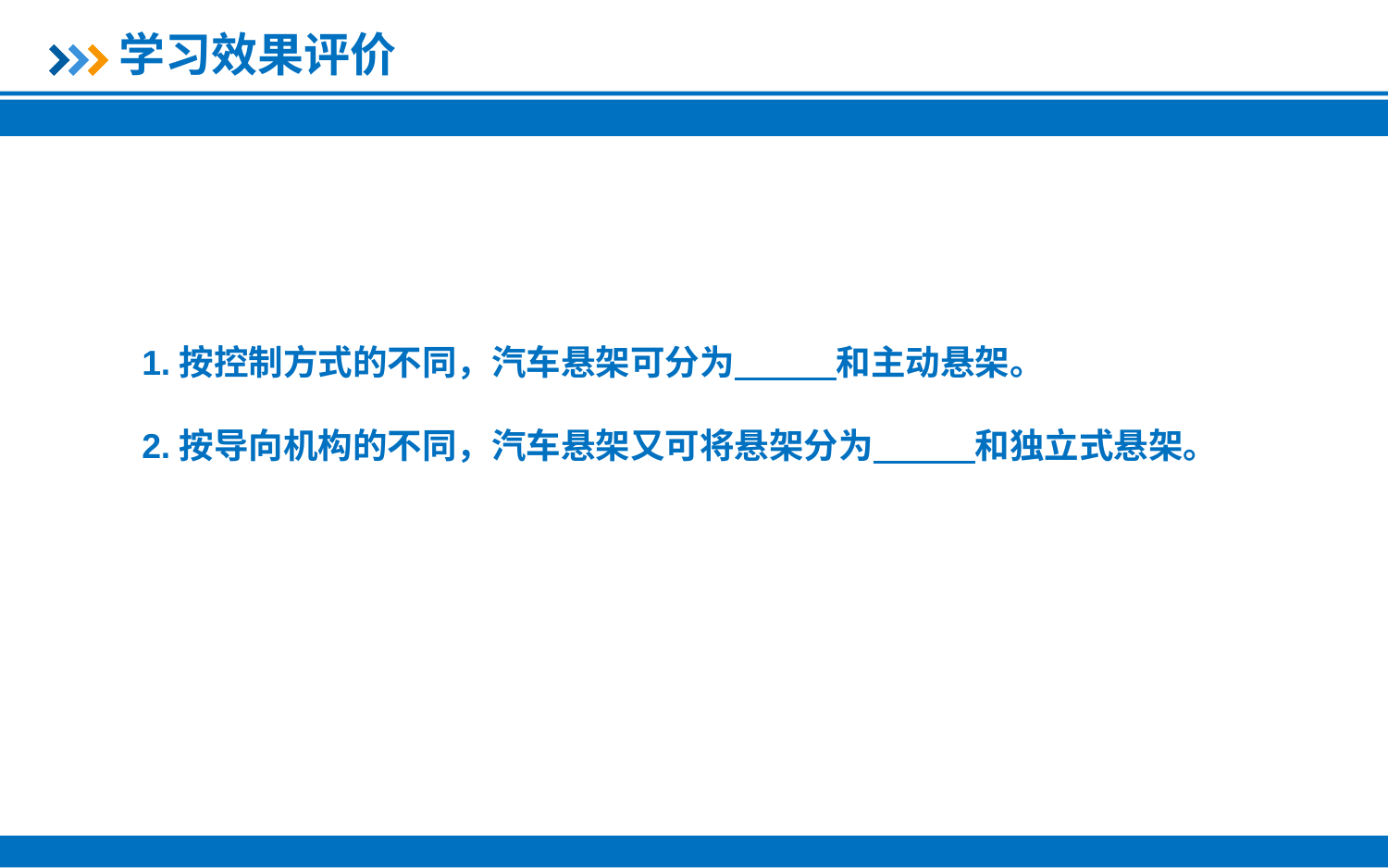

学习效果评价
1.按控制方式的不同，汽车悬架可分为             和主动悬架。
2.按导向机构的不同，汽车悬架又可将悬架分为             和独立式悬架。